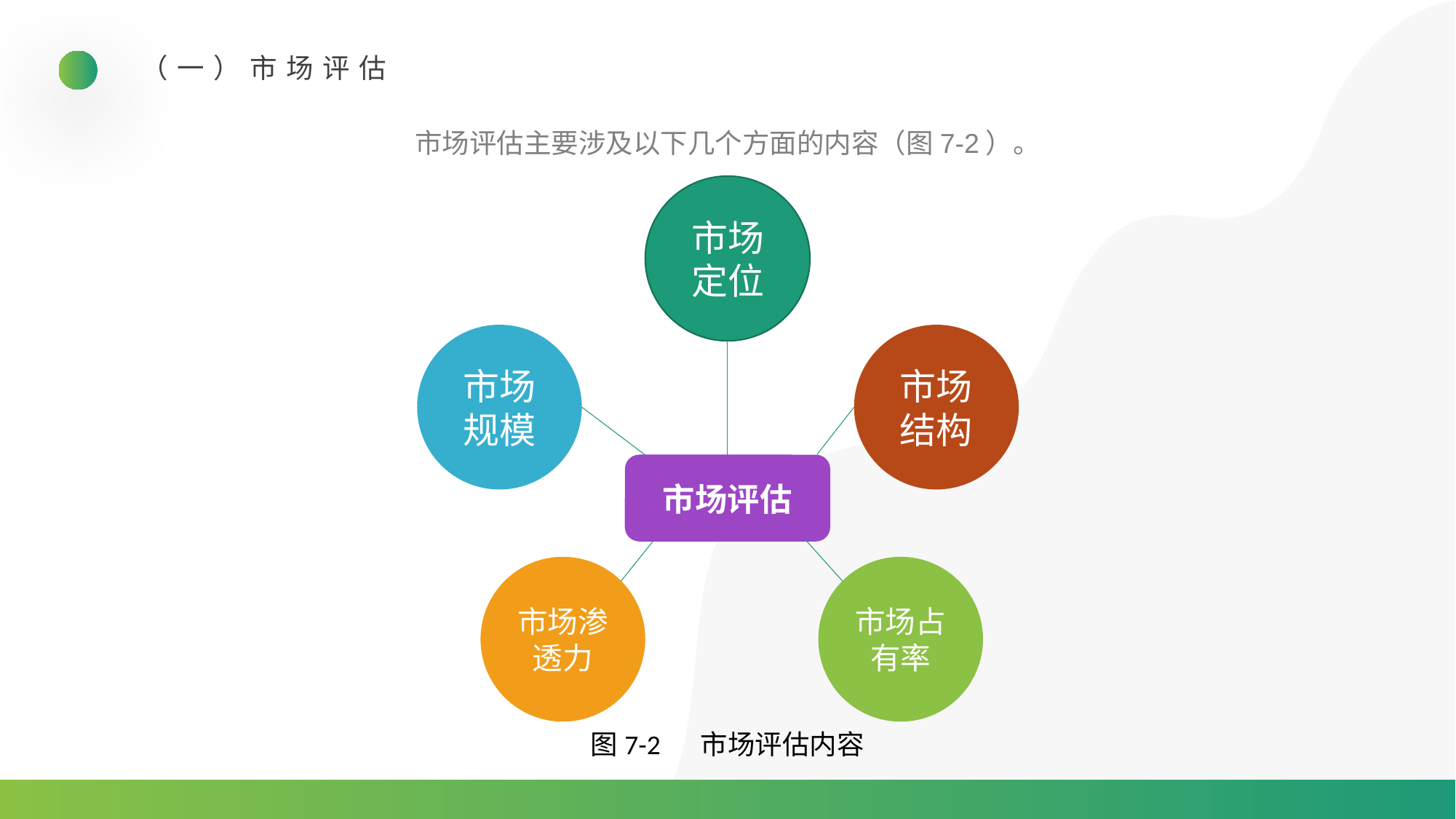

（一）市场评估
市场评估主要涉及以下几个方面的内容（图7-2）。
市场定位
市场规模
市场结构
市场评估
市场渗透力
市场占有率
图7-2 　市场评估内容